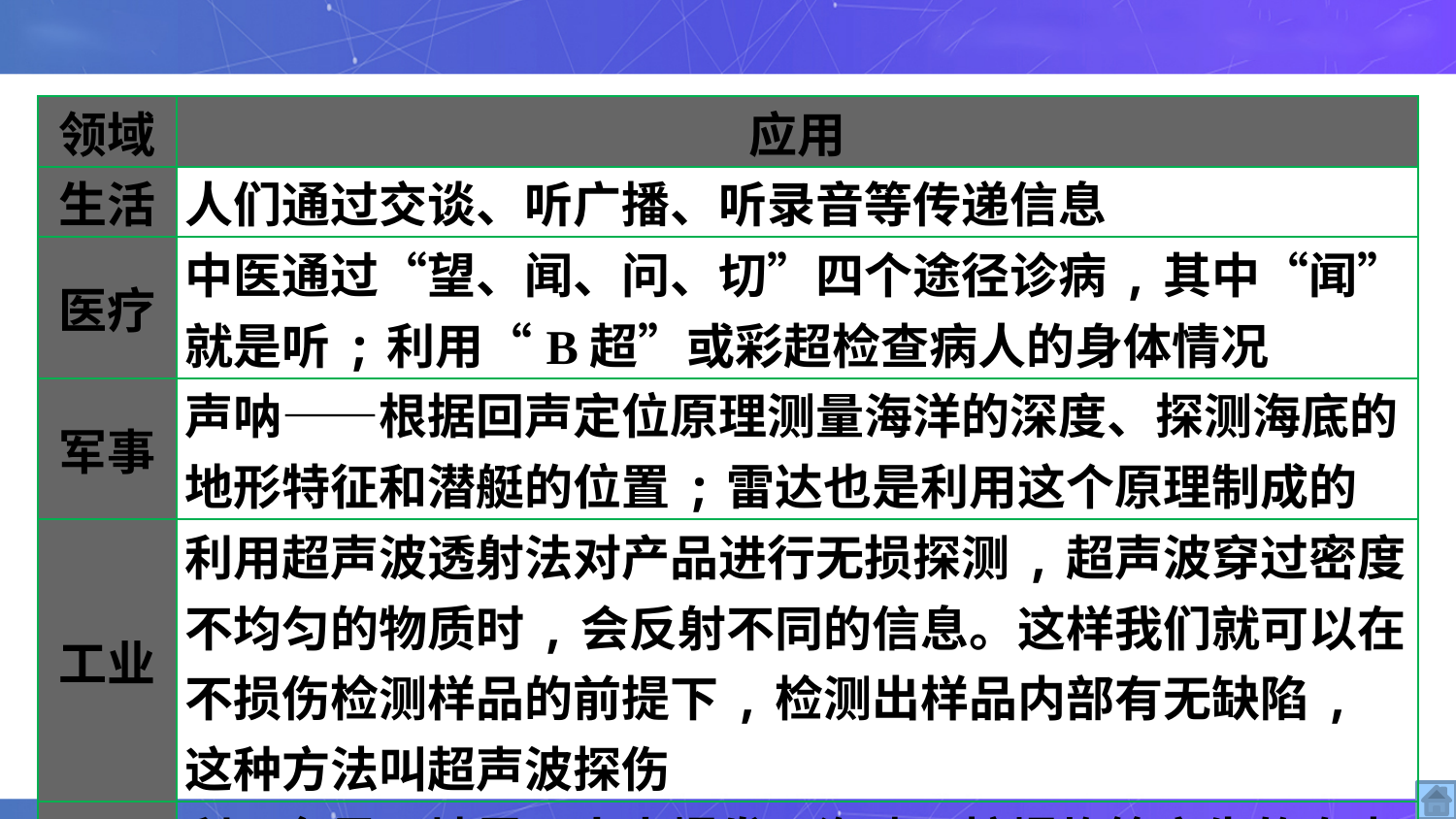

| 领域 | 应用 |
| --- | --- |
| 生活 | 人们通过交谈、听广播、听录音等传递信息 |
| 医疗 | 中医通过“望、闻、问、切”四个途径诊病,其中“闻”就是听;利用“B超”或彩超检查病人的身体情况 |
| 军事 | 声呐——根据回声定位原理测量海洋的深度、探测海底的地形特征和潜艇的位置;雷达也是利用这个原理制成的 |
| 工业 | 利用超声波透射法对产品进行无损探测,超声波穿过密度不均匀的物质时,会反射不同的信息。这样我们就可以在不损伤检测样品的前提下,检测出样品内部有无缺陷,这种方法叫超声波探伤 |
| 气象 | 利用台风、地震、火山爆发、海啸、核爆炸等产生的次声波判断这些灾害的强度和位置 |